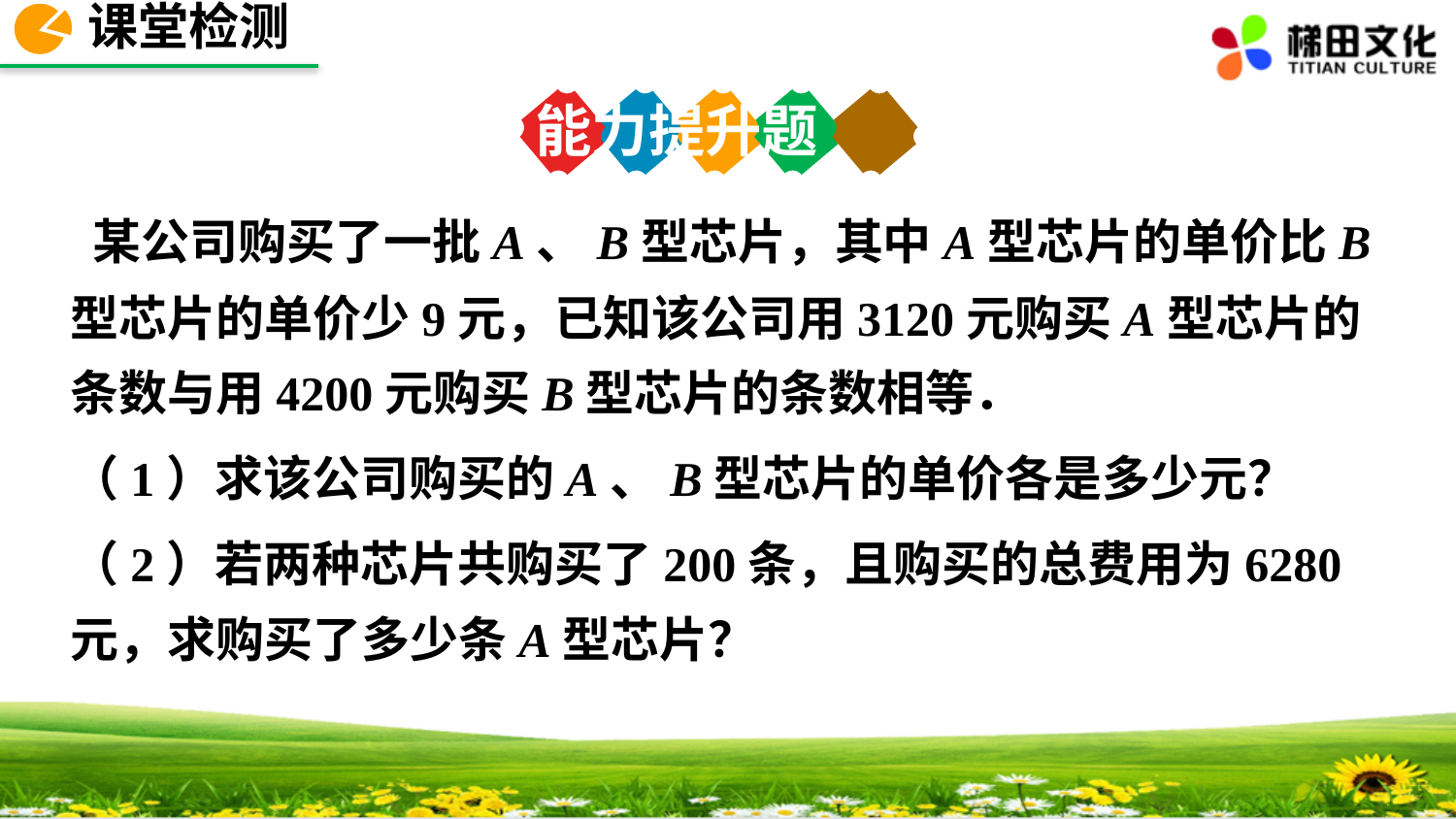

课堂检测

能力提升题

 某公司购买了一批A、B型芯片，其中A型芯片的单价比B型芯片的单价少9元，已知该公司用3120元购买A型芯片的条数与用4200元购买B型芯片的条数相等．
（1）求该公司购买的A、B型芯片的单价各是多少元？
（2）若两种芯片共购买了200条，且购买的总费用为6280元，求购买了多少条A型芯片？